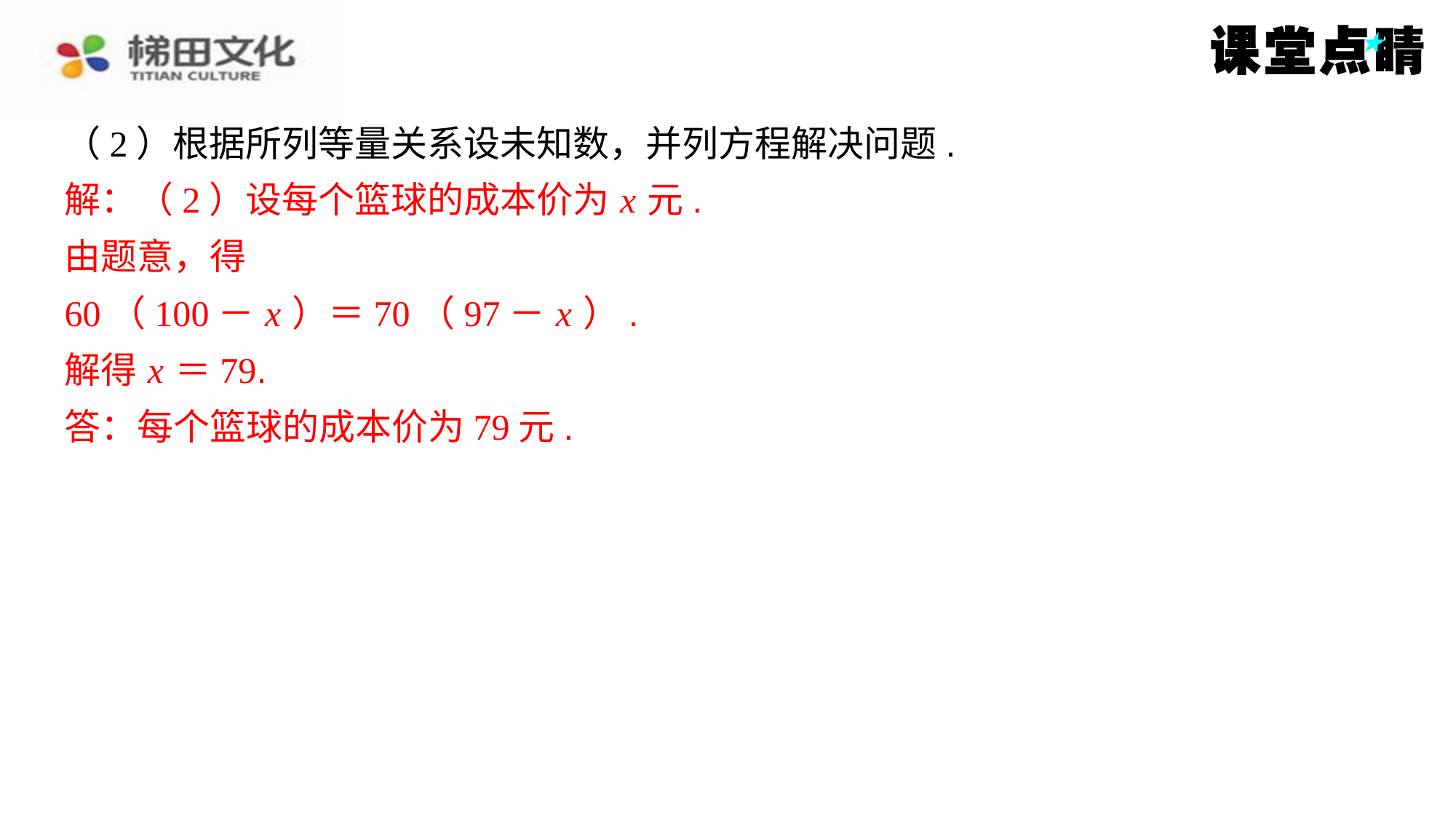

（2）根据所列等量关系设未知数，并列方程解决问题.
解：（2）设每个篮球的成本价为 x 元.
由题意，得
60（100－ x ）＝70（97－ x ）.
解得 x ＝79.
答：每个篮球的成本价为79元.
解：（2）设每个篮球的成本价为 x 元.
由题意，得
60（100－ x ）＝70（97－ x ）.
解得 x ＝79.
答：每个篮球的成本价为79元.